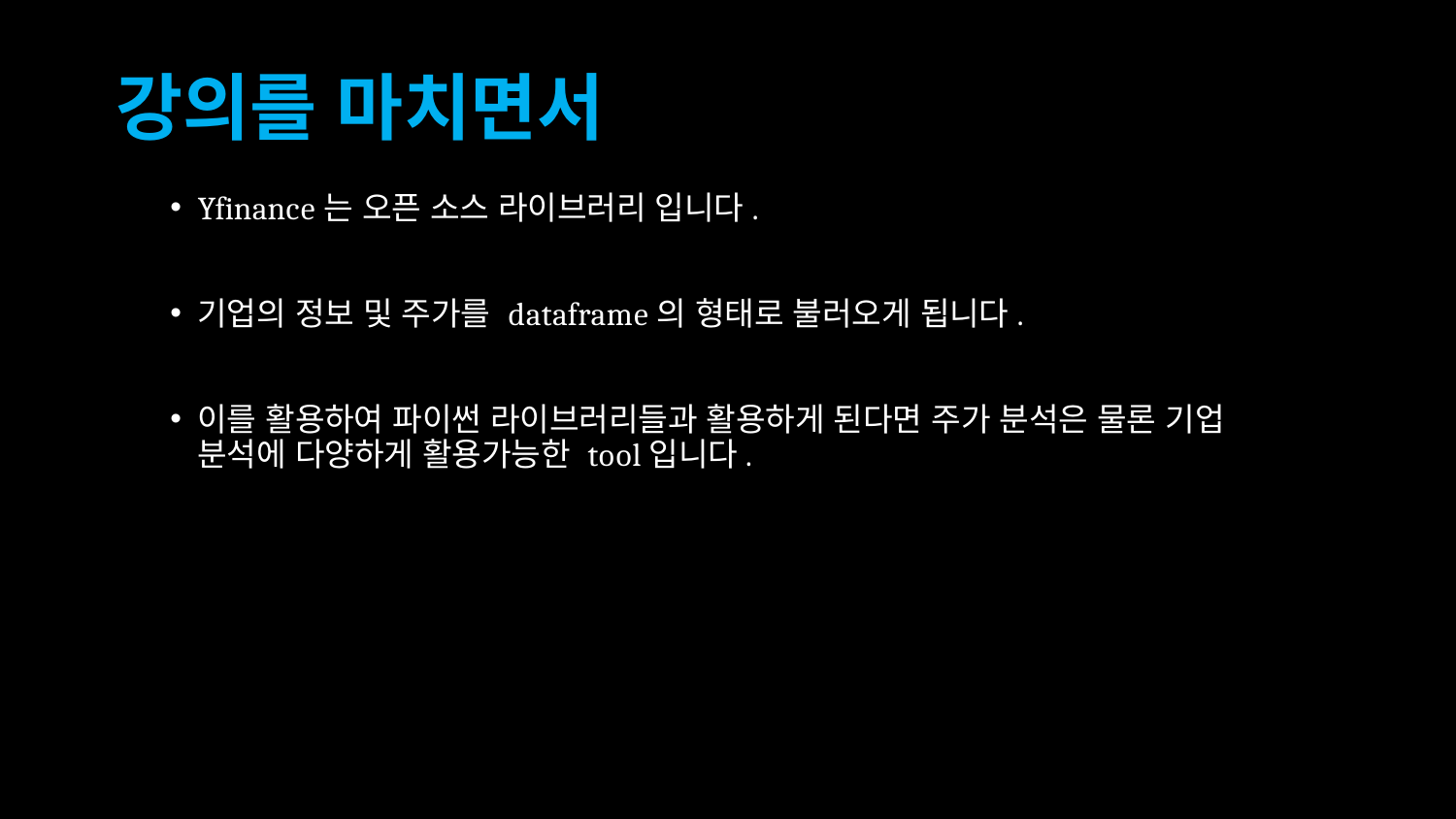

# 강의를 마치면서
Yfinance는 오픈 소스 라이브러리 입니다.

기업의 정보 및 주가를 dataframe의 형태로 불러오게 됩니다.

이를 활용하여 파이썬 라이브러리들과 활용하게 된다면 주가 분석은 물론 기업 분석에 다양하게 활용가능한 tool입니다.